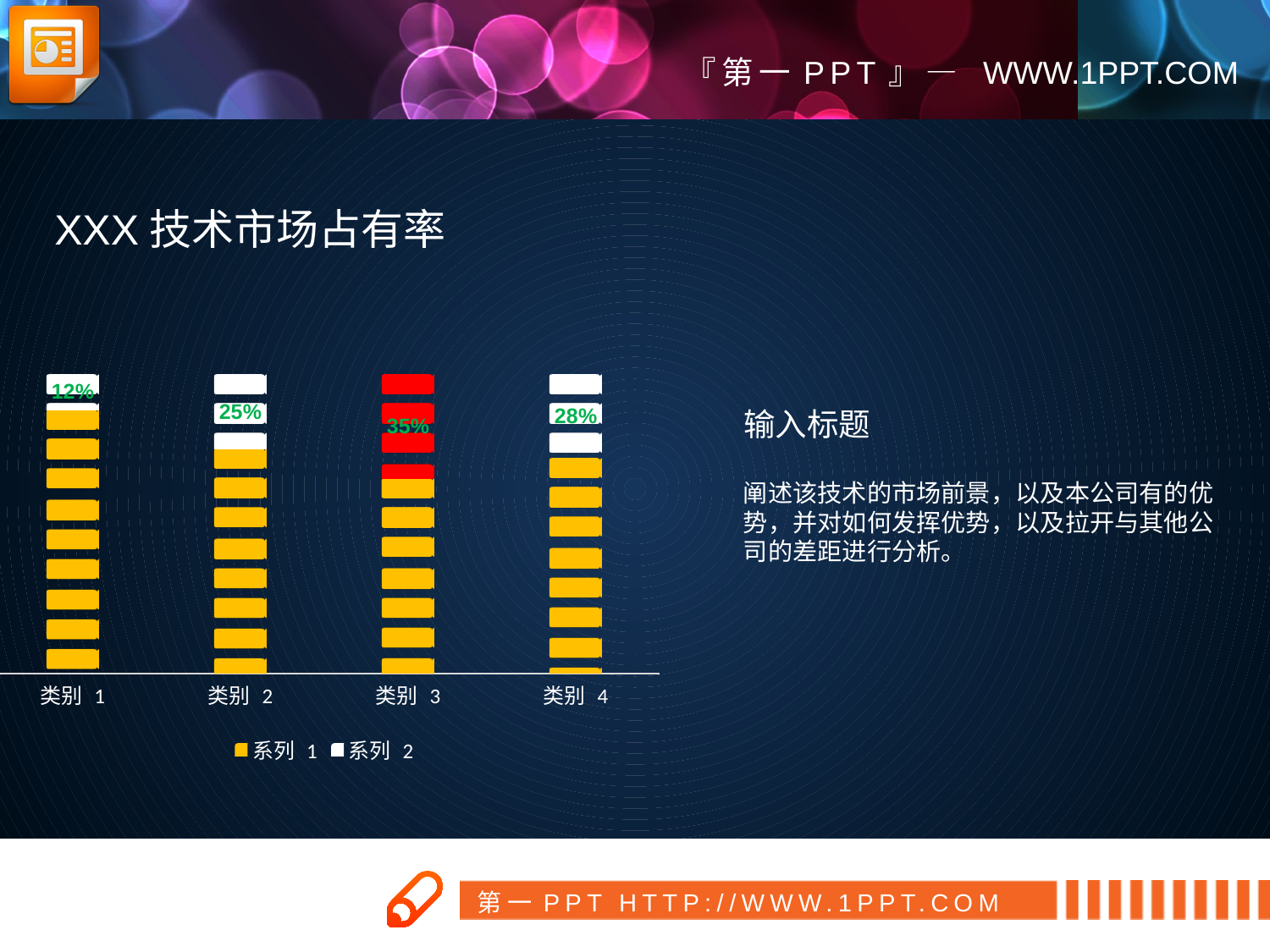

XXX技术市场占有率

### Chart

| Category | 系列 1 | 系列 2 |
|---|---|---|
| 类别 1 | 0.88 | 0.12 |
| 类别 2 | 0.75 | 0.25 |
| 类别 3 | 0.65 | 0.35 |
| 类别 4 | 0.72 | 0.28 |
输入标题
阐述该技术的市场前景，以及本公司有的优势，并对如何发挥优势，以及拉开与其他公司的差距进行分析。